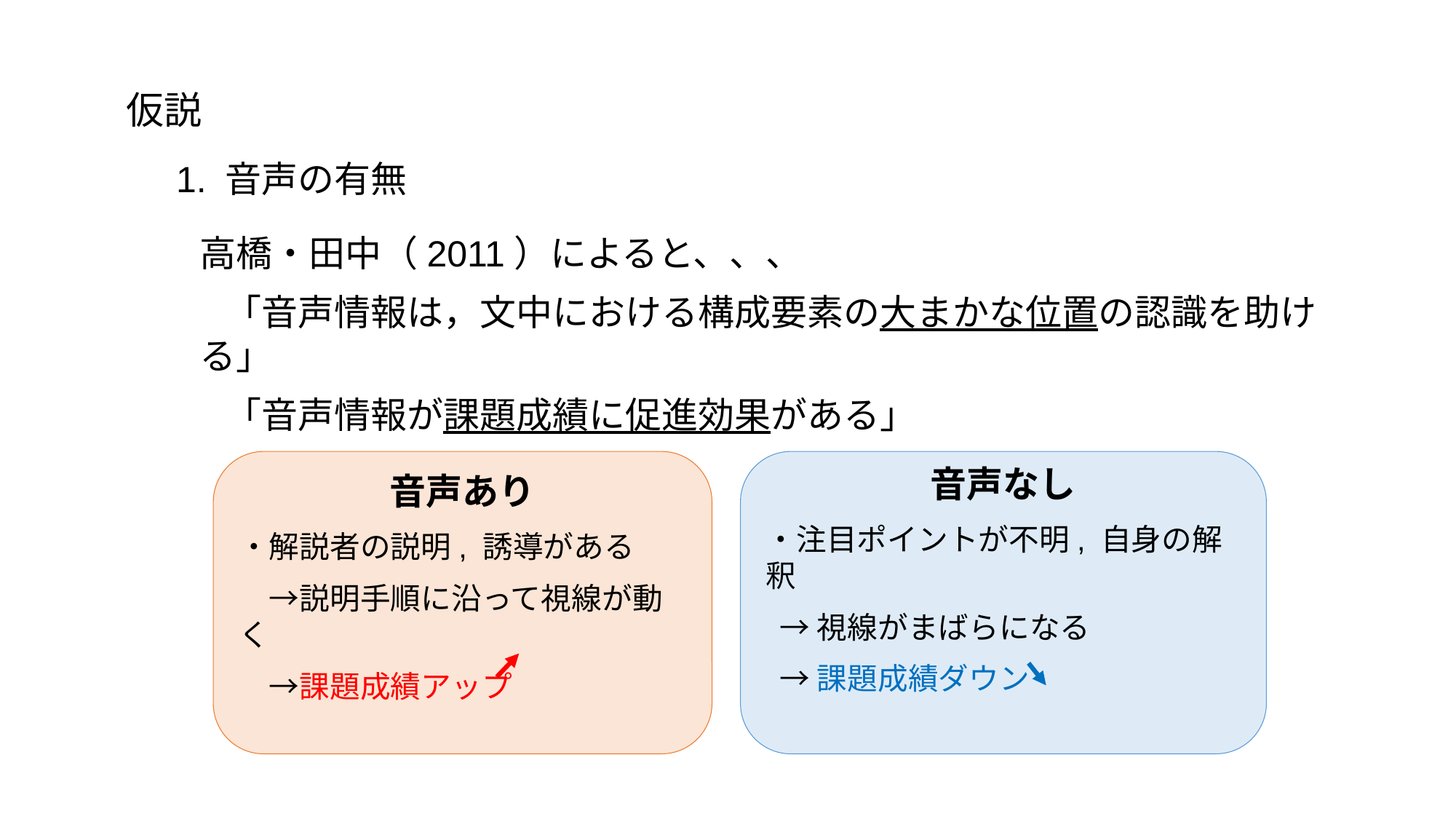

仮説
1. 音声の有無
高橋・田中（2011）によると、、、
  「音声情報は，文中における構成要素の大まかな位置の認識を助ける」
  「音声情報が課題成績に促進効果がある」
音声なし
・注目ポイントが不明, 自身の解釈
  →視線がまばらになる
  →課題成績ダウン

音声あり
・解説者の説明, 誘導がある
　→説明手順に沿って視線が動く
　→課題成績アップ